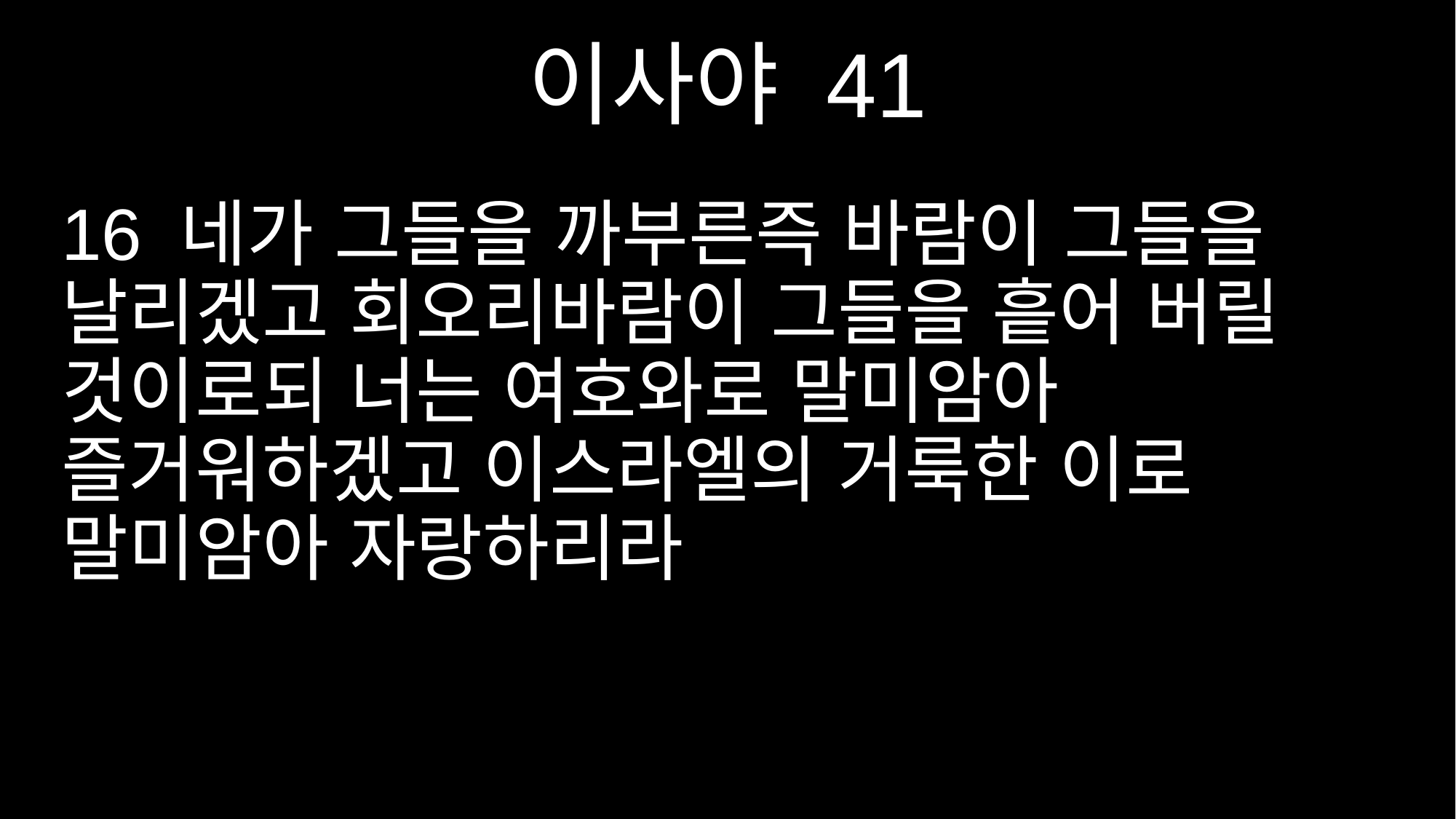

이사야 41
16 네가 그들을 까부른즉 바람이 그들을 날리겠고 회오리바람이 그들을 흩어 버릴 것이로되 너는 여호와로 말미암아 즐거워하겠고 이스라엘의 거룩한 이로 말미암아 자랑하리라